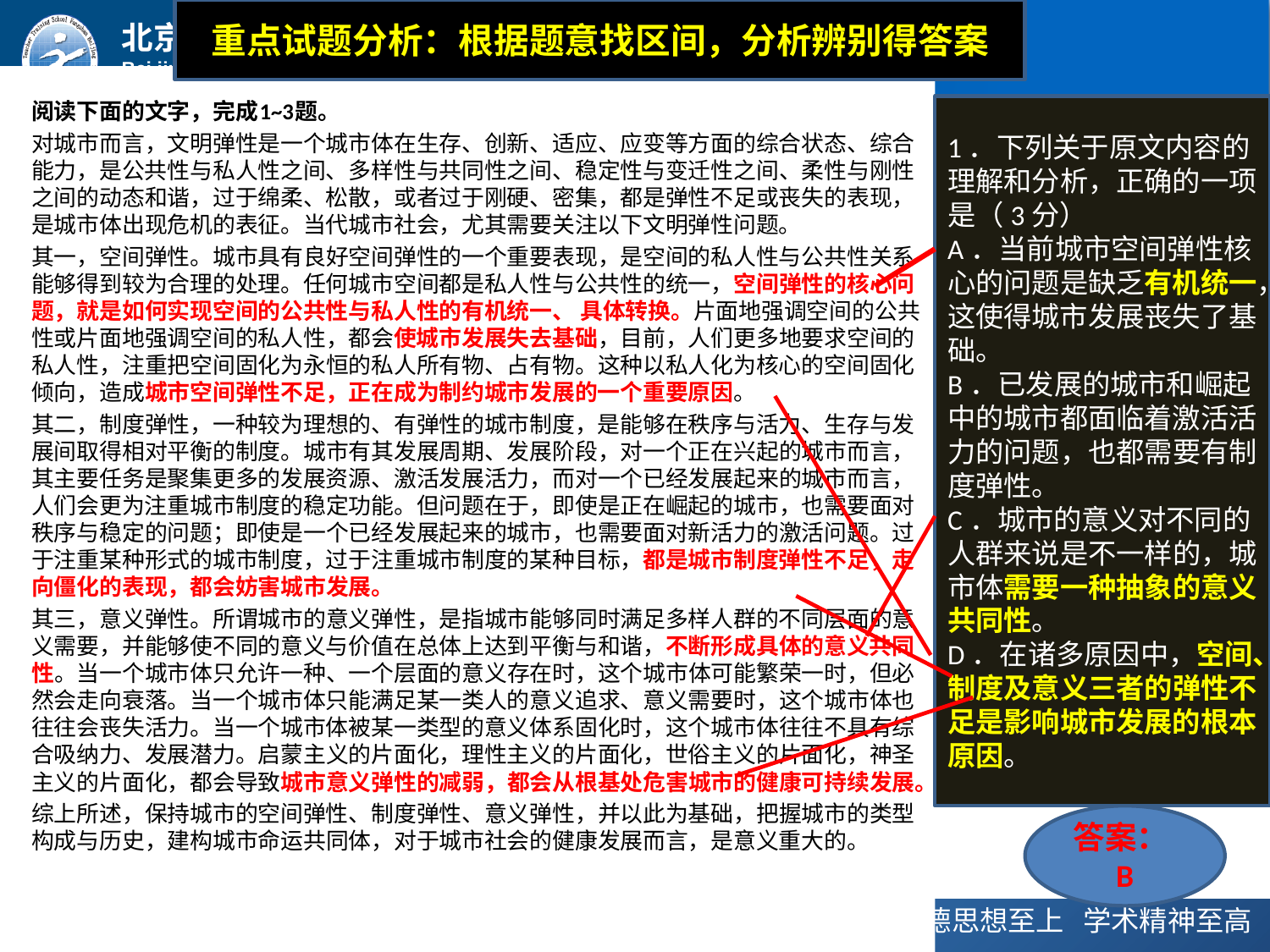

重点试题分析：根据题意找区间，分析辨别得答案

阅读下面的文字，完成1~3题。
对城市而言，文明弹性是一个城市体在生存、创新、适应、应变等方面的综合状态、综合能力，是公共性与私人性之间、多样性与共同性之间、稳定性与变迁性之间、柔性与刚性之间的动态和谐，过于绵柔、松散，或者过于刚硬、密集，都是弹性不足或丧失的表现，是城市体出现危机的表征。当代城市社会，尤其需要关注以下文明弹性问题。
其一，空间弹性。城市具有良好空间弹性的一个重要表现，是空间的私人性与公共性关系能够得到较为合理的处理。任何城市空间都是私人性与公共性的统一，空间弹性的核心问题，就是如何实现空间的公共性与私人性的有机统一、 具体转换。片面地强调空间的公共性或片面地强调空间的私人性，都会使城市发展失去基础，目前，人们更多地要求空间的私人性，注重把空间固化为永恒的私人所有物、占有物。这种以私人化为核心的空间固化倾向，造成城市空间弹性不足，正在成为制约城市发展的一个重要原因。
其二，制度弹性，一种较为理想的、有弹性的城市制度，是能够在秩序与活力、生存与发展间取得相对平衡的制度。城市有其发展周期、发展阶段，对一个正在兴起的城市而言，其主要任务是聚集更多的发展资源、激活发展活力，而对一个已经发展起来的城市而言，人们会更为注重城市制度的稳定功能。但问题在于，即使是正在崛起的城市，也需要面对秩序与稳定的问题；即使是一个已经发展起来的城市，也需要面对新活力的激活问题。过于注重某种形式的城市制度，过于注重城市制度的某种目标，都是城市制度弹性不足，走向僵化的表现，都会妨害城市发展。
其三，意义弹性。所谓城市的意义弹性，是指城市能够同时满足多样人群的不同层面的意义需要，并能够使不同的意义与价值在总体上达到平衡与和谐，不断形成具体的意义共同性。当一个城市体只允许一种、一个层面的意义存在时，这个城市体可能繁荣一时，但必然会走向衰落。当一个城市体只能满足某一类人的意义追求、意义需要时，这个城市体也往往会丧失活力。当一个城市体被某一类型的意义体系固化时，这个城市体往往不具有综合吸纳力、发展潜力。启蒙主义的片面化，理性主义的片面化，世俗主义的片面化，神圣主义的片面化，都会导致城市意义弹性的减弱，都会从根基处危害城市的健康可持续发展。
综上所述，保持城市的空间弹性、制度弹性、意义弹性，并以此为基础，把握城市的类型构成与历史，建构城市命运共同体，对于城市社会的健康发展而言，是意义重大的。
1．下列关于原文内容的理解和分析，正确的一项是（3分）
A．当前城市空间弹性核心的问题是缺乏有机统一，这使得城市发展丧失了基础。
B．已发展的城市和崛起中的城市都面临着激活活力的问题，也都需要有制度弹性。
C．城市的意义对不同的人群来说是不一样的，城市体需要一种抽象的意义共同性。
D．在诸多原因中，空间、制度及意义三者的弹性不足是影响城市发展的根本原因。
答案：B